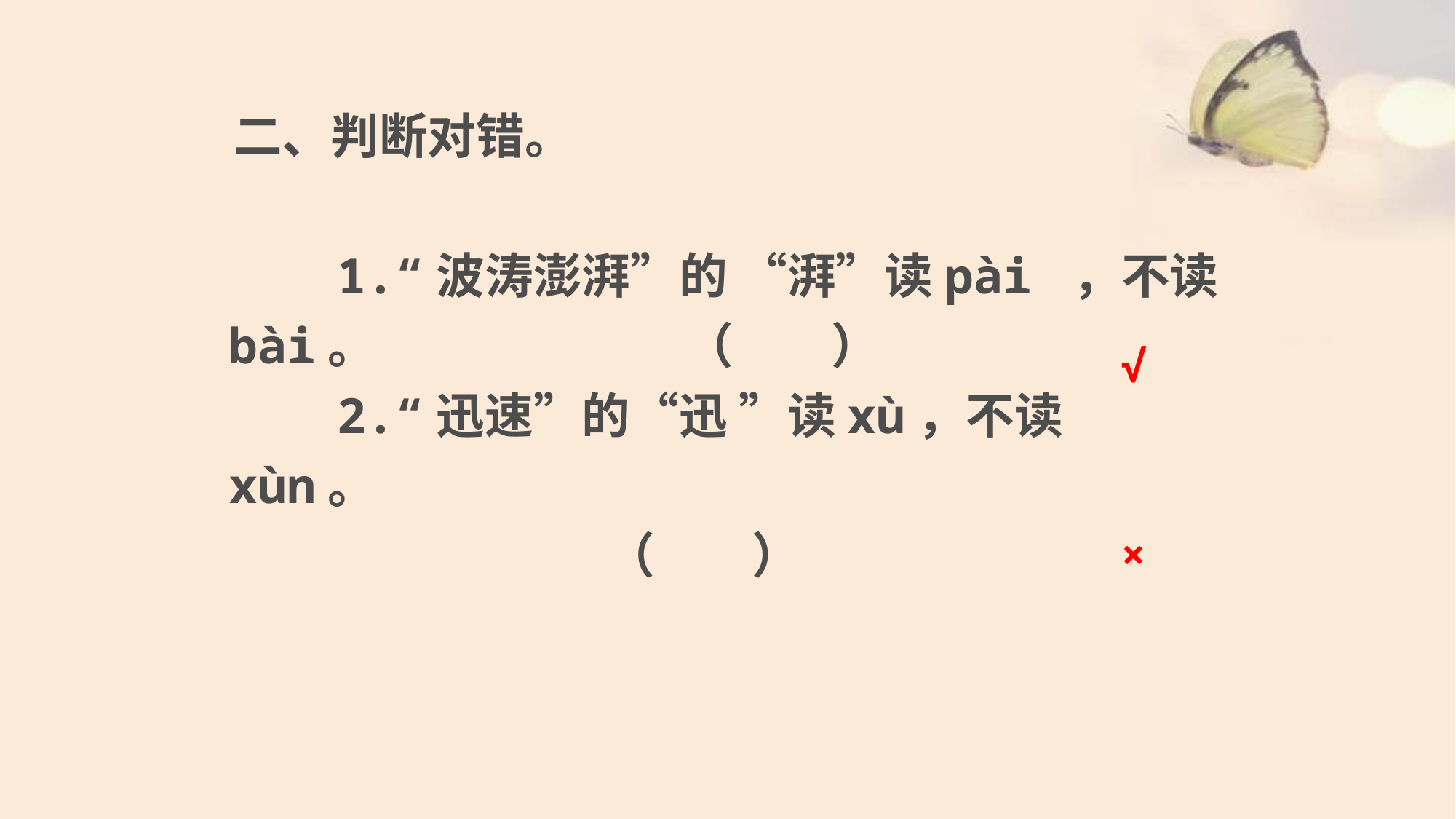

二、判断对错。
　　1.“波涛澎湃”的 “湃”读pài ，不读bài。                            （　　）
　　2.“迅速”的“迅 ”读xù，不读xùn。
                                 （　　）
√
×